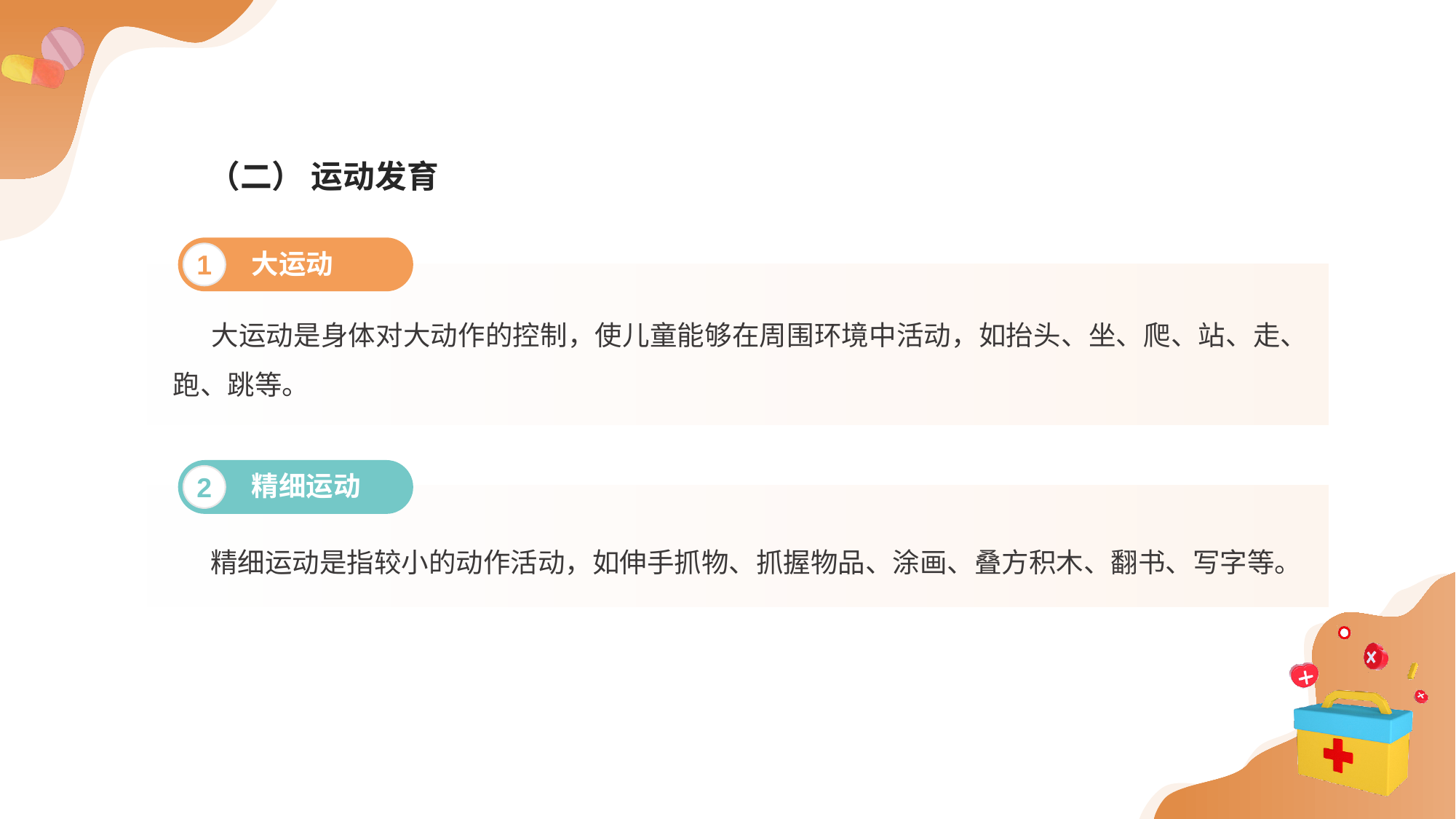

（二） 运动发育

大运动

1

     大运动是身体对大动作的控制，使儿童能够在周围环境中活动，如抬头、坐、爬、站、走、跑、跳等。

精细运动

2

     精细运动是指较小的动作活动，如伸手抓物、抓握物品、涂画、叠方积木、翻书、写字等。